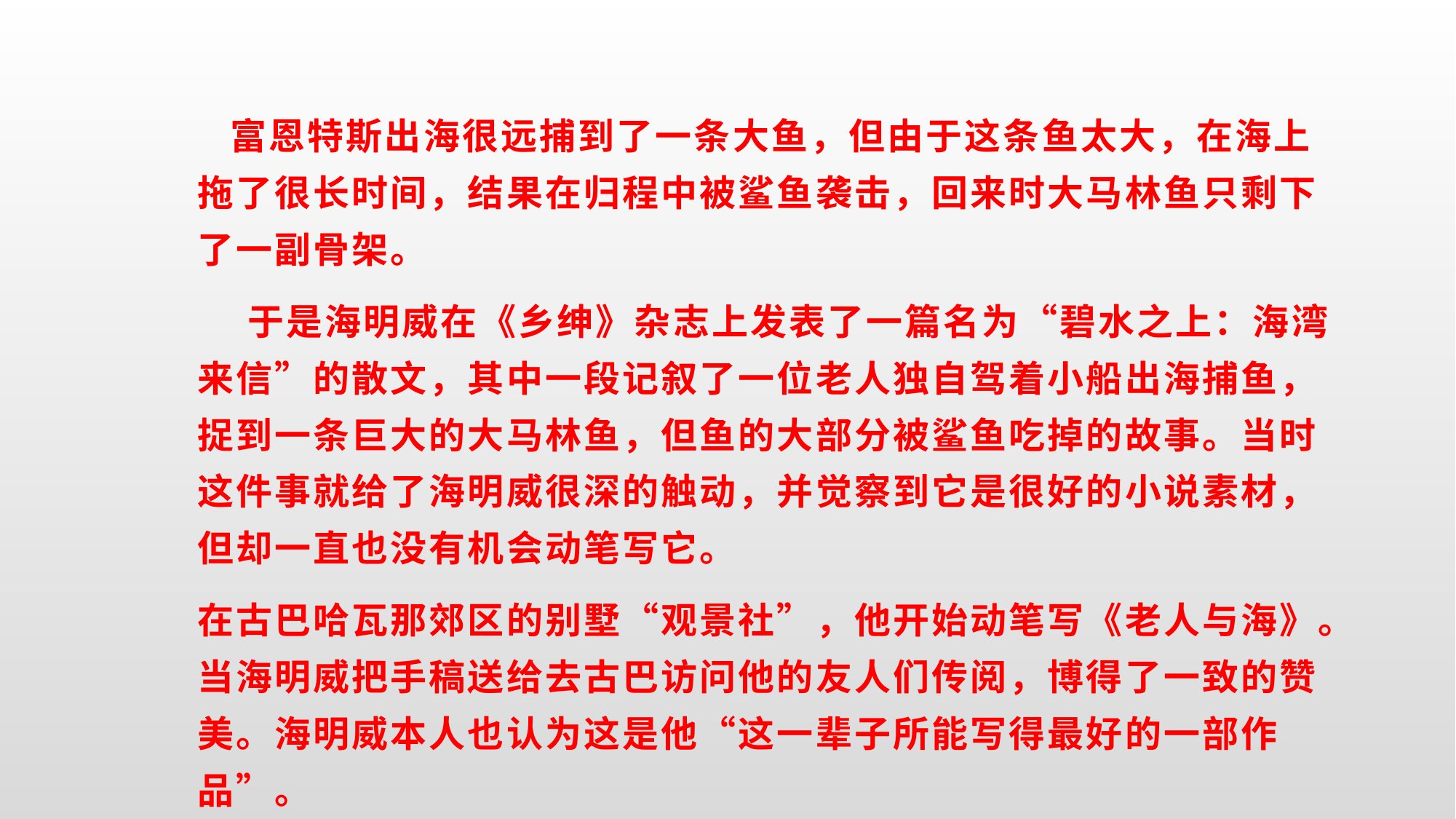

富恩特斯出海很远捕到了一条大鱼，但由于这条鱼太大，在海上拖了很长时间，结果在归程中被鲨鱼袭击，回来时大马林鱼只剩下了一副骨架。
    于是海明威在《乡绅》杂志上发表了一篇名为“碧水之上：海湾来信”的散文，其中一段记叙了一位老人独自驾着小船出海捕鱼，捉到一条巨大的大马林鱼，但鱼的大部分被鲨鱼吃掉的故事。当时这件事就给了海明威很深的触动，并觉察到它是很好的小说素材，但却一直也没有机会动笔写它。
在古巴哈瓦那郊区的别墅“观景社”，他开始动笔写《老人与海》。当海明威把手稿送给去古巴访问他的友人们传阅，博得了一致的赞美。海明威本人也认为这是他“这一辈子所能写得最好的一部作品”。